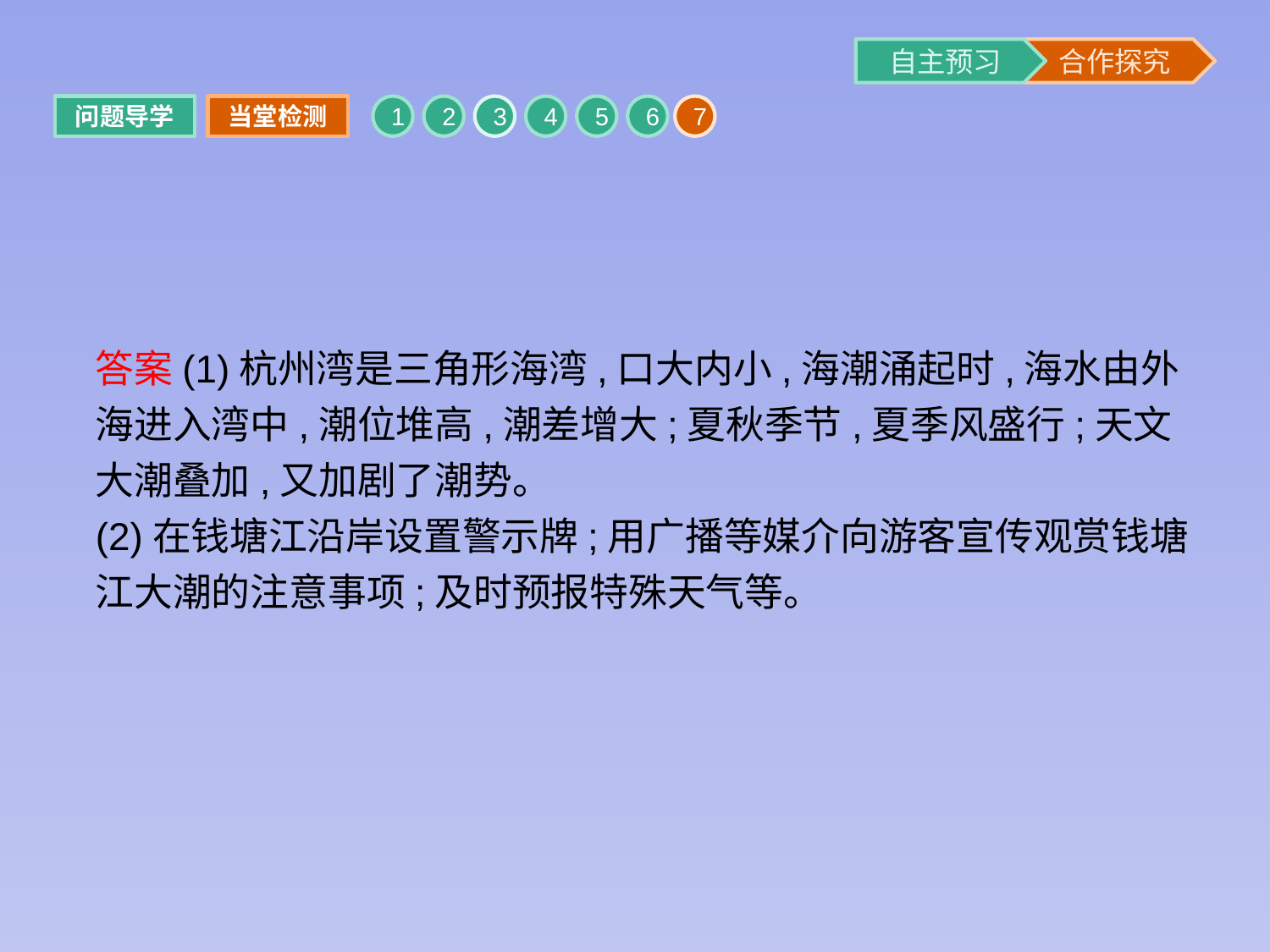

问题导学
当堂检测
1
2
3
4
5
6
7
答案(1)杭州湾是三角形海湾,口大内小,海潮涌起时,海水由外海进入湾中,潮位堆高,潮差增大;夏秋季节,夏季风盛行;天文大潮叠加,又加剧了潮势。
(2)在钱塘江沿岸设置警示牌;用广播等媒介向游客宣传观赏钱塘江大潮的注意事项;及时预报特殊天气等。